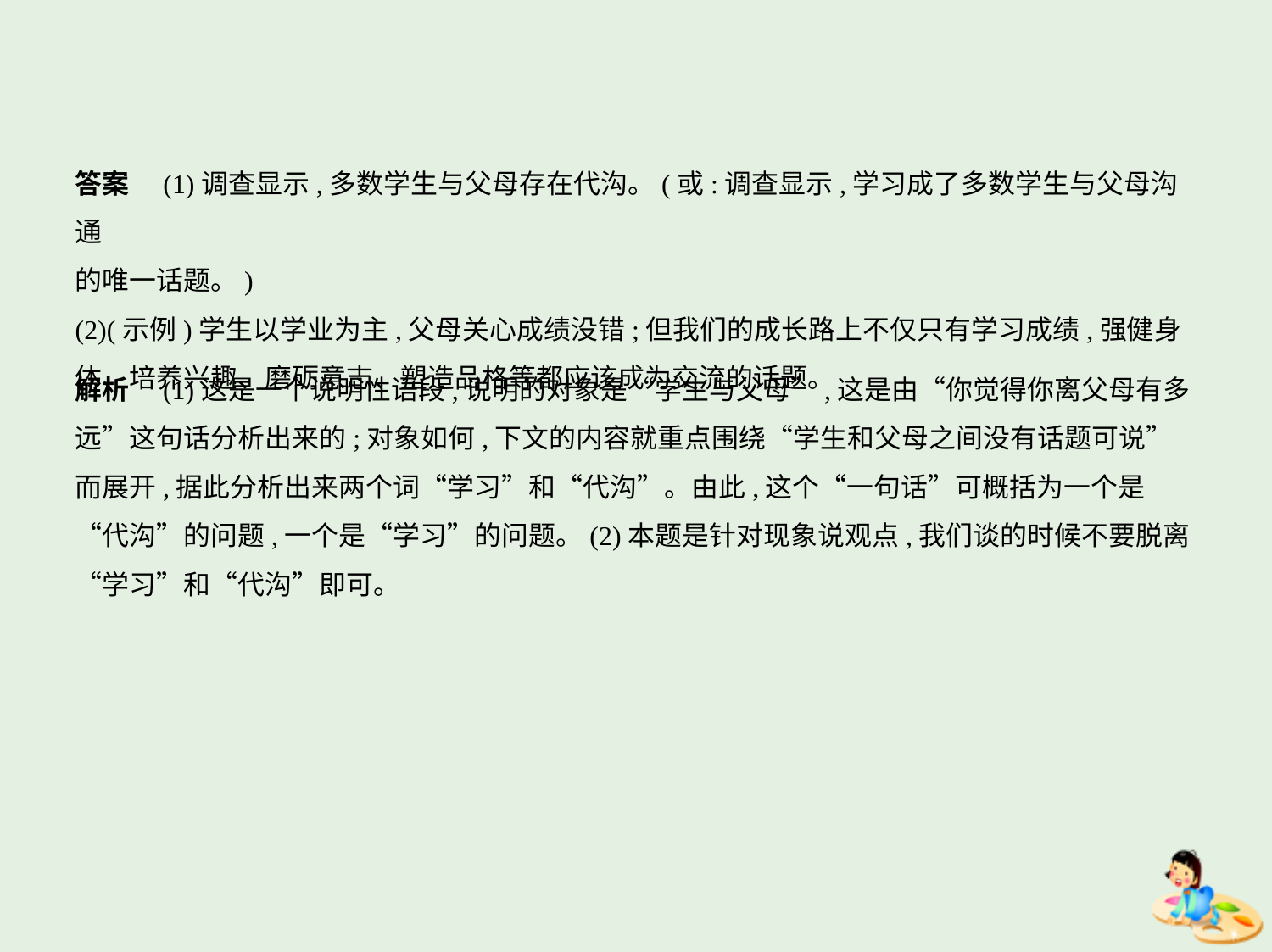

答案　(1)调查显示,多数学生与父母存在代沟。(或:调查显示,学习成了多数学生与父母沟通
的唯一话题。)
(2)(示例)学生以学业为主,父母关心成绩没错;但我们的成长路上不仅只有学习成绩,强健身
体、培养兴趣、磨砺意志、塑造品格等都应该成为交流的话题。
解析　(1)这是一个说明性语段,说明的对象是“学生与父母”,这是由“你觉得你离父母有多
远”这句话分析出来的;对象如何,下文的内容就重点围绕“学生和父母之间没有话题可说”
而展开,据此分析出来两个词“学习”和“代沟”。由此,这个“一句话”可概括为一个是
“代沟”的问题,一个是“学习”的问题。(2)本题是针对现象说观点,我们谈的时候不要脱离
“学习”和“代沟”即可。